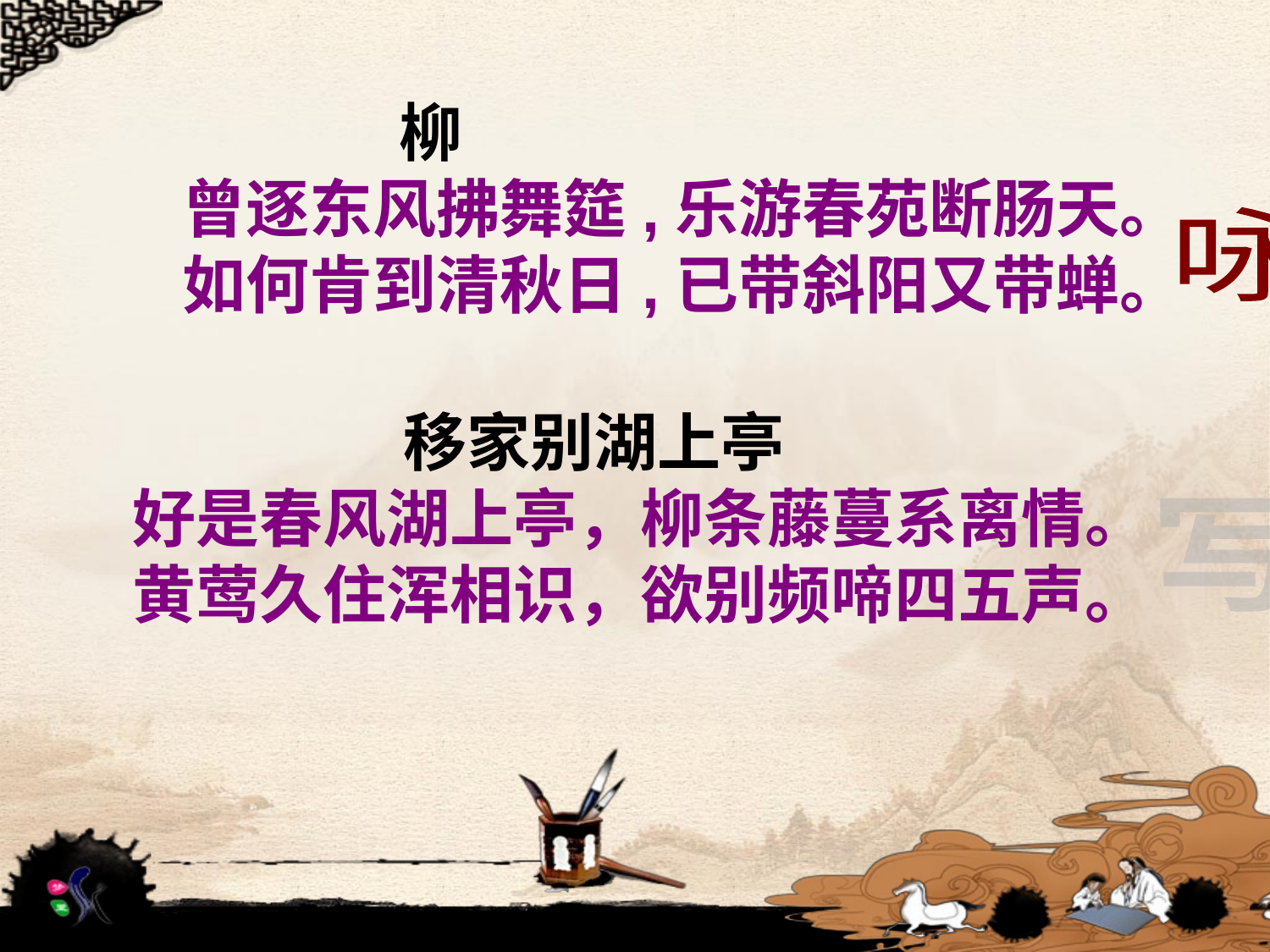

柳
曾逐东风拂舞筵,乐游春苑断肠天。
如何肯到清秋日,已带斜阳又带蝉。

咏物
                  移家别湖上亭
好是春风湖上亭，柳条藤蔓系离情。
黄莺久住浑相识，欲别频啼四五声。
写景